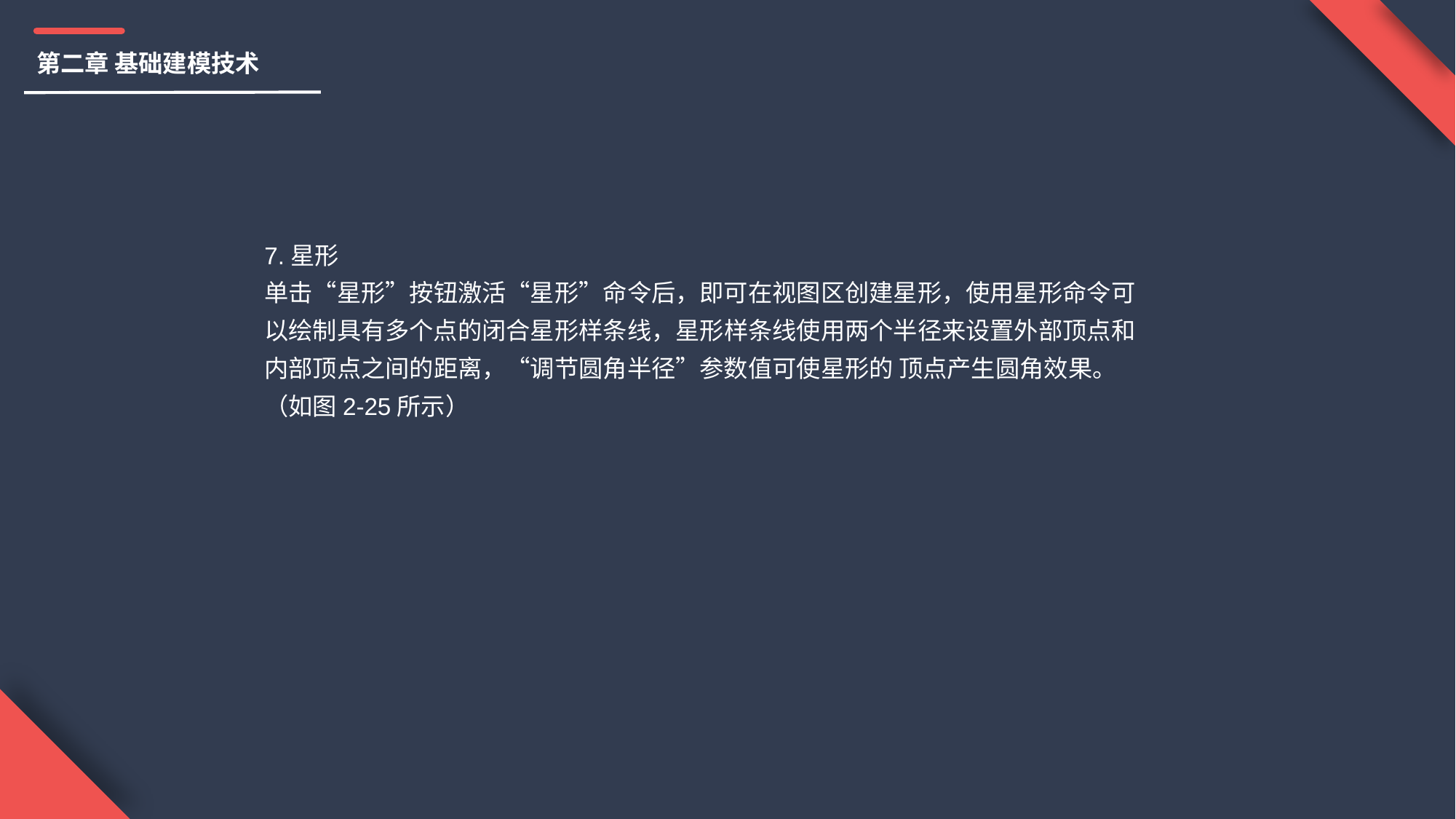

第二章 基础建模技术
7.星形
单击“星形”按钮激活“星形”命令后，即可在视图区创建星形，使用星形命令可以绘制具有多个点的闭合星形样条线，星形样条线使用两个半径来设置外部顶点和内部顶点之间的距离，“调节圆角半径”参数值可使星形的 顶点产生圆角效果。（如图2-25所示）